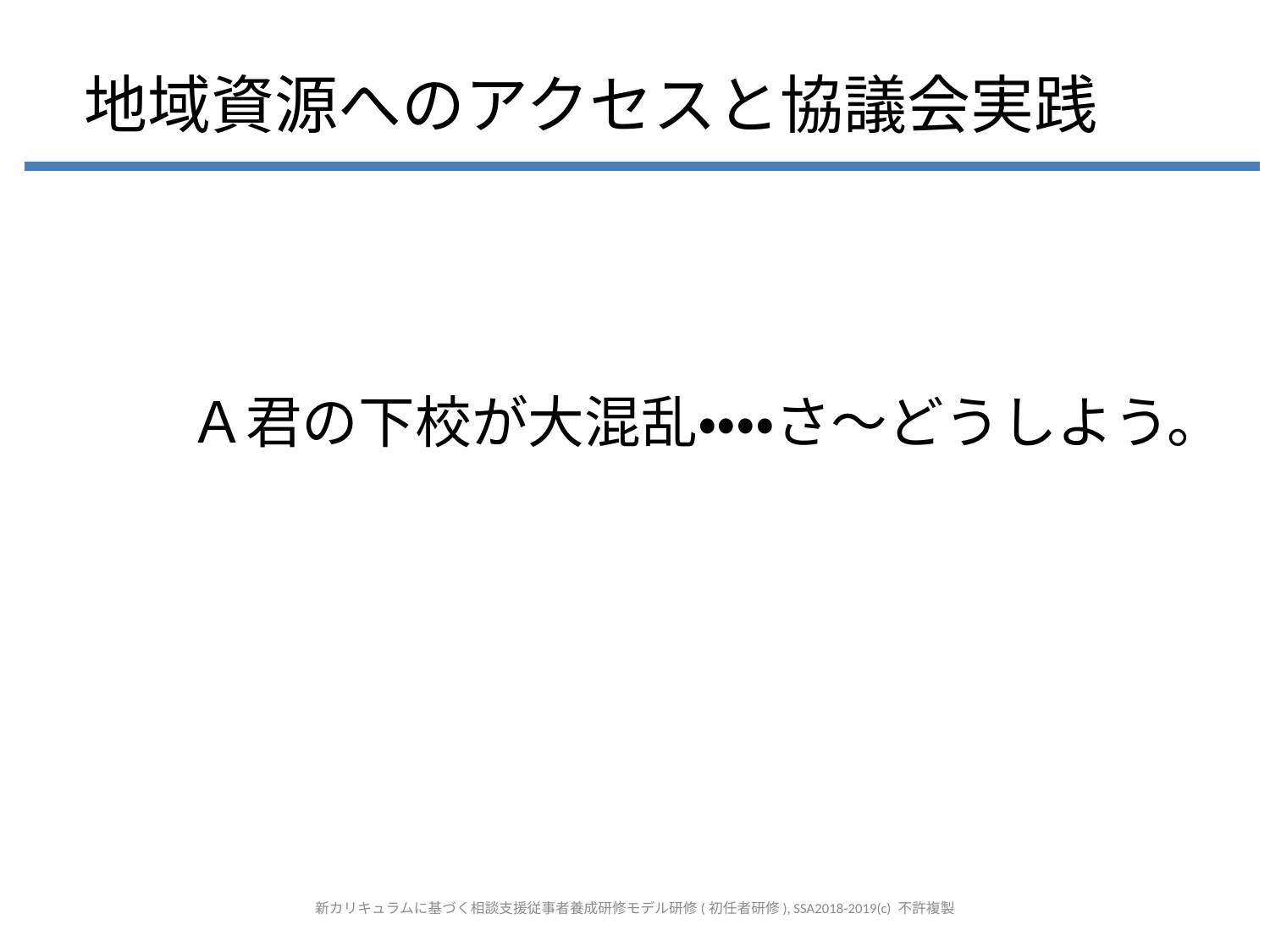

# 地域資源へのアクセスと協議会実践

　　Ａ君の下校が大混乱・・・・さ～どうしよう。

新カリキュラムに基づく相談支援従事者養成研修モデル研修(初任者研修), SSA2018-2019(c) 不許複製